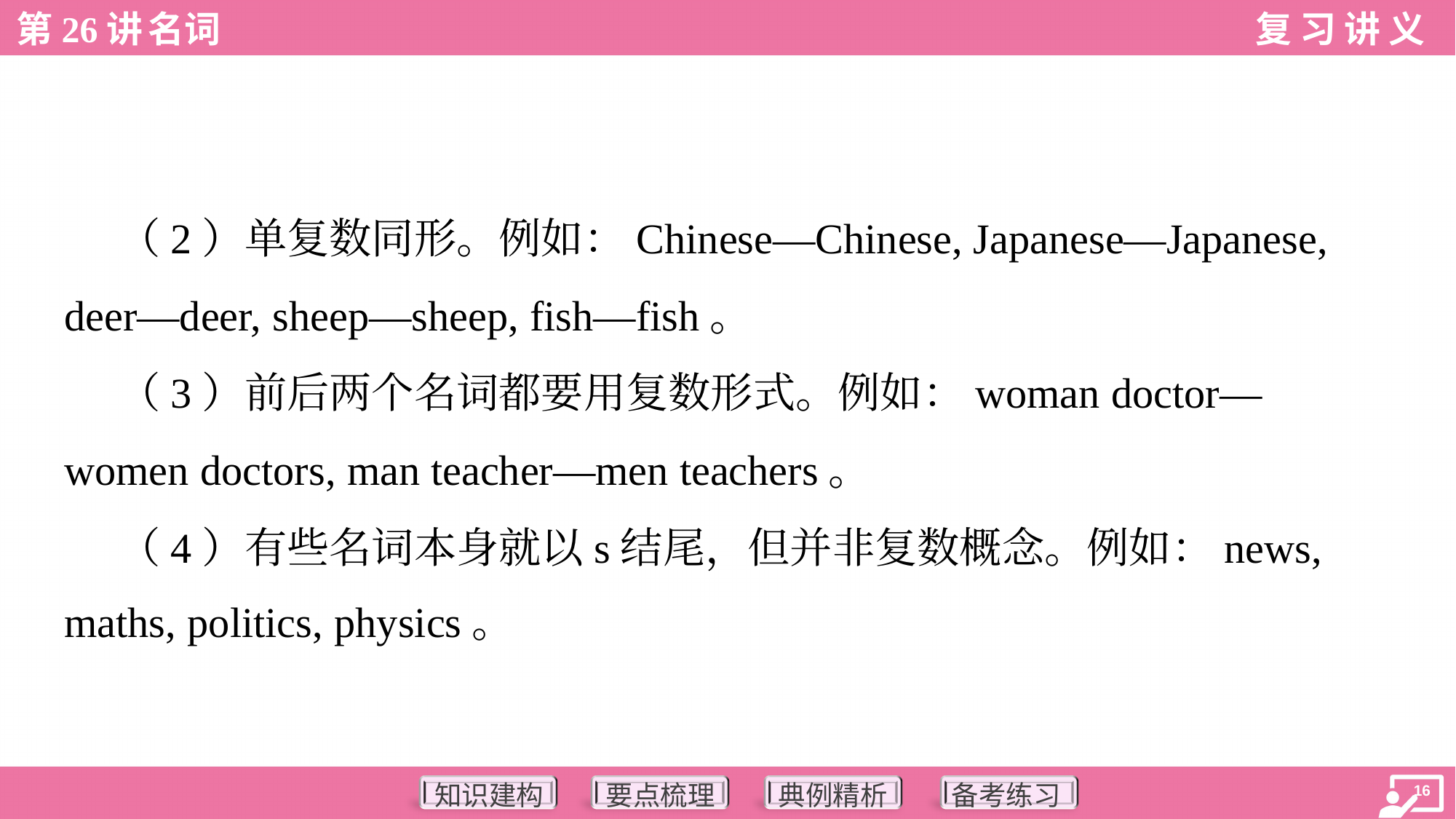

（2）单复数同形。例如：Chinese—Chinese, Japanese—Japanese,
deer—deer, sheep—sheep, fish—fish。
    （3）前后两个名词都要用复数形式。例如：woman doctor—
women doctors, man teacher—men teachers。
    （4）有些名词本身就以s结尾，但并非复数概念。例如：news,
maths, politics, physics。